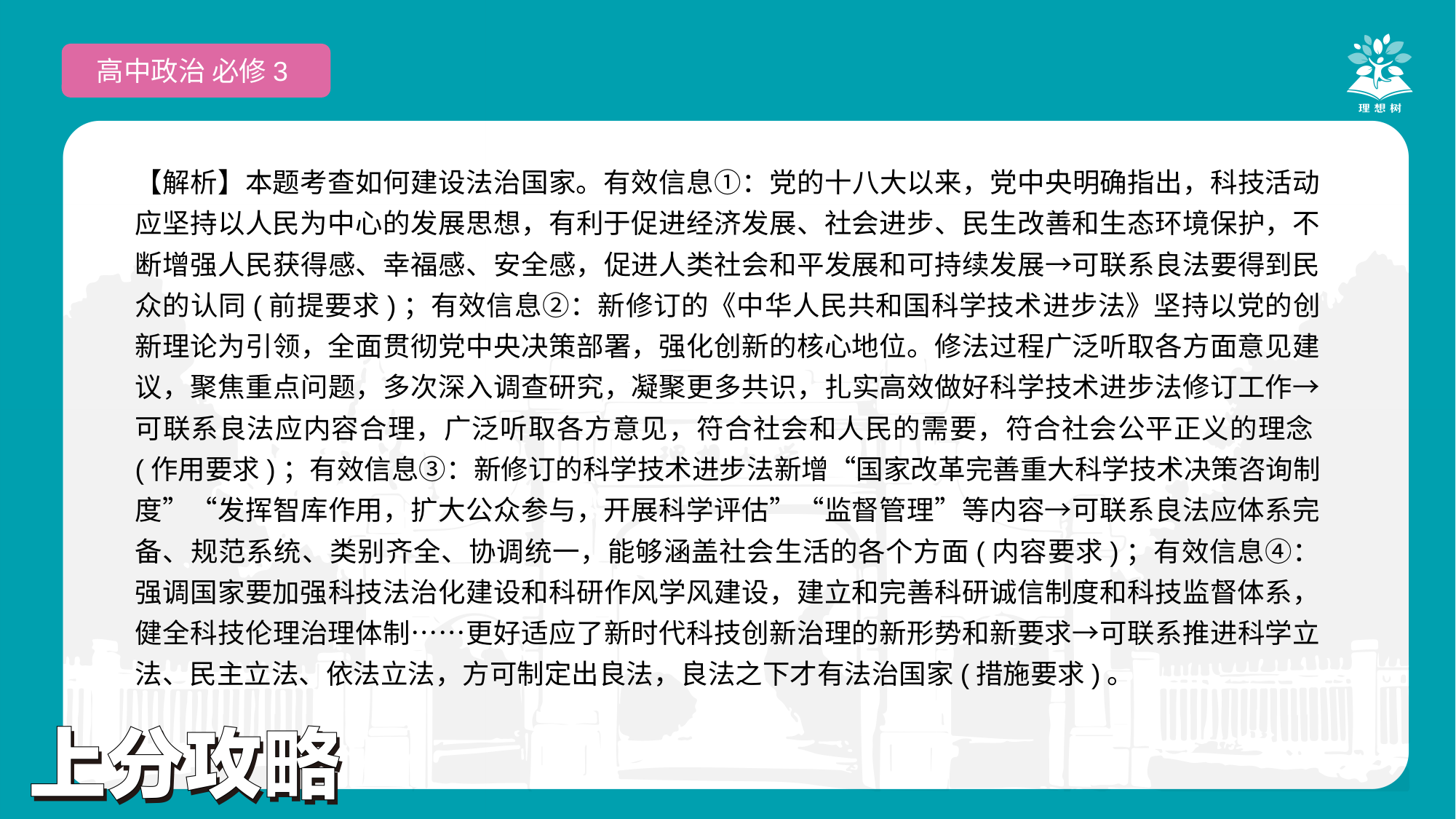

高中政治 必修3
【解析】本题考查如何建设法治国家。有效信息①：党的十八大以来，党中央明确指出，科技活动应坚持以人民为中心的发展思想，有利于促进经济发展、社会进步、民生改善和生态环境保护，不断增强人民获得感、幸福感、安全感，促进人类社会和平发展和可持续发展→可联系良法要得到民众的认同(前提要求)；有效信息②：新修订的《中华人民共和国科学技术进步法》坚持以党的创新理论为引领，全面贯彻党中央决策部署，强化创新的核心地位。修法过程广泛听取各方面意见建议，聚焦重点问题，多次深入调查研究，凝聚更多共识，扎实高效做好科学技术进步法修订工作→可联系良法应内容合理，广泛听取各方意见，符合社会和人民的需要，符合社会公平正义的理念(作用要求)；有效信息③：新修订的科学技术进步法新增“国家改革完善重大科学技术决策咨询制度”“发挥智库作用，扩大公众参与，开展科学评估”“监督管理”等内容→可联系良法应体系完备、规范系统、类别齐全、协调统一，能够涵盖社会生活的各个方面(内容要求)；有效信息④：强调国家要加强科技法治化建设和科研作风学风建设，建立和完善科研诚信制度和科技监督体系，健全科技伦理治理体制……更好适应了新时代科技创新治理的新形势和新要求→可联系推进科学立法、民主立法、依法立法，方可制定出良法，良法之下才有法治国家(措施要求)。